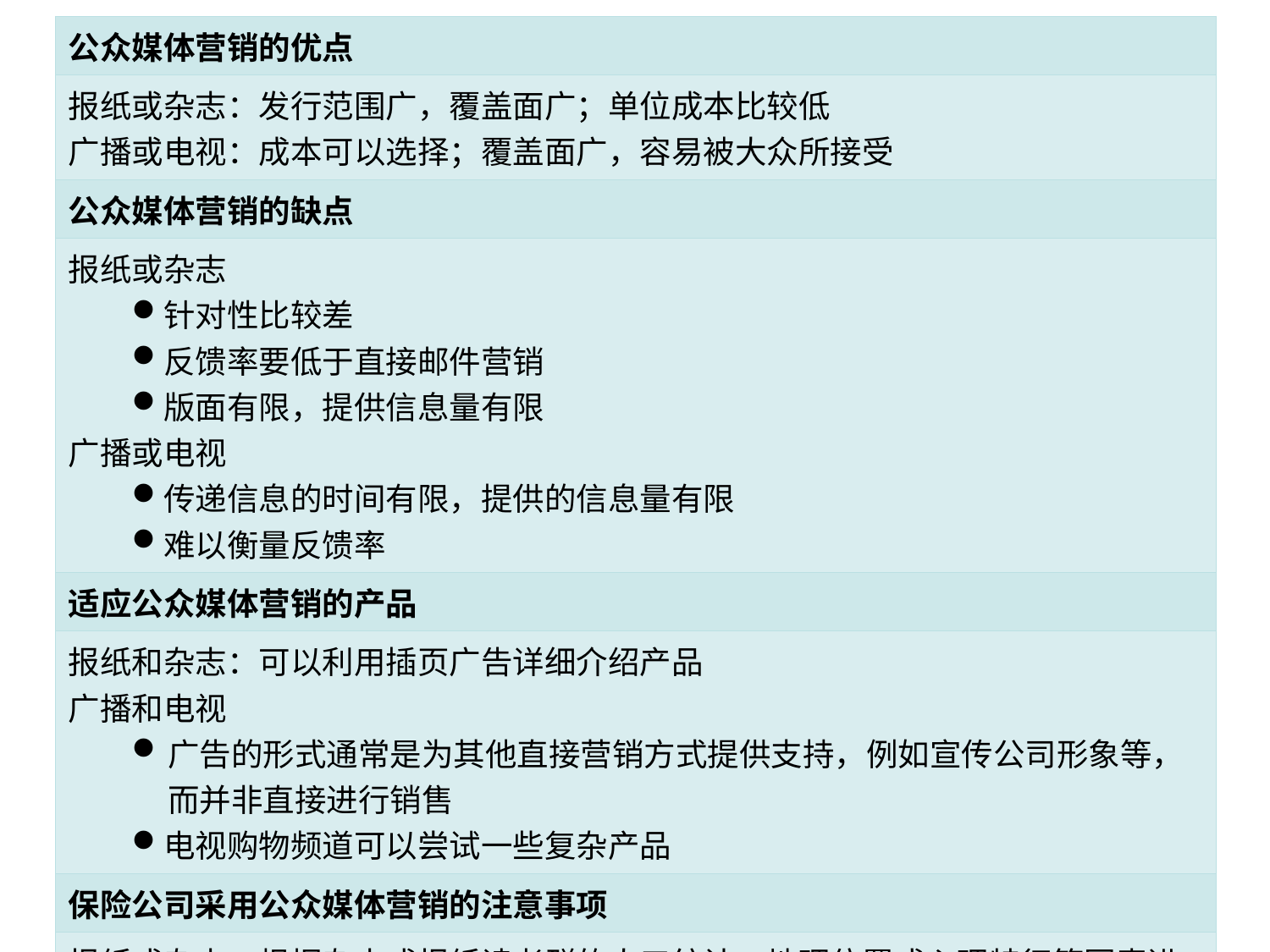

| 公众媒体营销的优点 |
| --- |
| 报纸或杂志：发行范围广，覆盖面广；单位成本比较低 广播或电视：成本可以选择；覆盖面广，容易被大众所接受 |
| 公众媒体营销的缺点 |
| 报纸或杂志 针对性比较差 反馈率要低于直接邮件营销 版面有限，提供信息量有限 广播或电视 传递信息的时间有限，提供的信息量有限 难以衡量反馈率 |
| 适应公众媒体营销的产品 |
| 报纸和杂志：可以利用插页广告详细介绍产品 广播和电视 广告的形式通常是为其他直接营销方式提供支持，例如宣传公司形象等，而并非直接进行销售 电视购物频道可以尝试一些复杂产品 |
| 保险公司采用公众媒体营销的注意事项 |
| 报纸或杂志：根据杂志或报纸读者群的人口统计、地理位置或心理特征等因素进行选择从而增强广告的针对性 广播和电视：通过选择广告播出的时间以及插播广告的节目类型来细分消费者： |